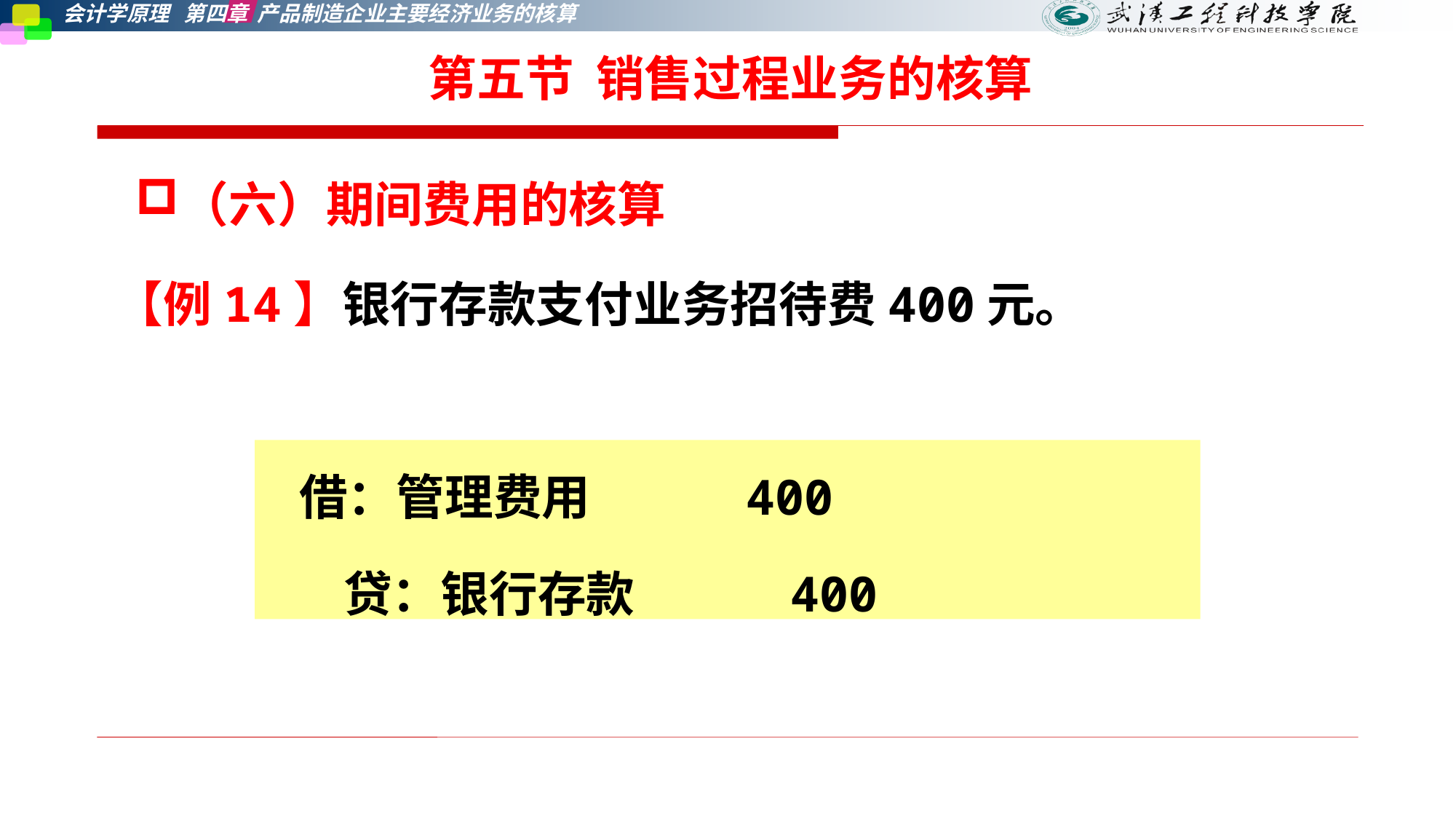

第五节  销售过程业务的核算
（六）期间费用的核算

【例14】银行存款支付业务招待费400元。
  借：管理费用             400
      贷：银行存款             400